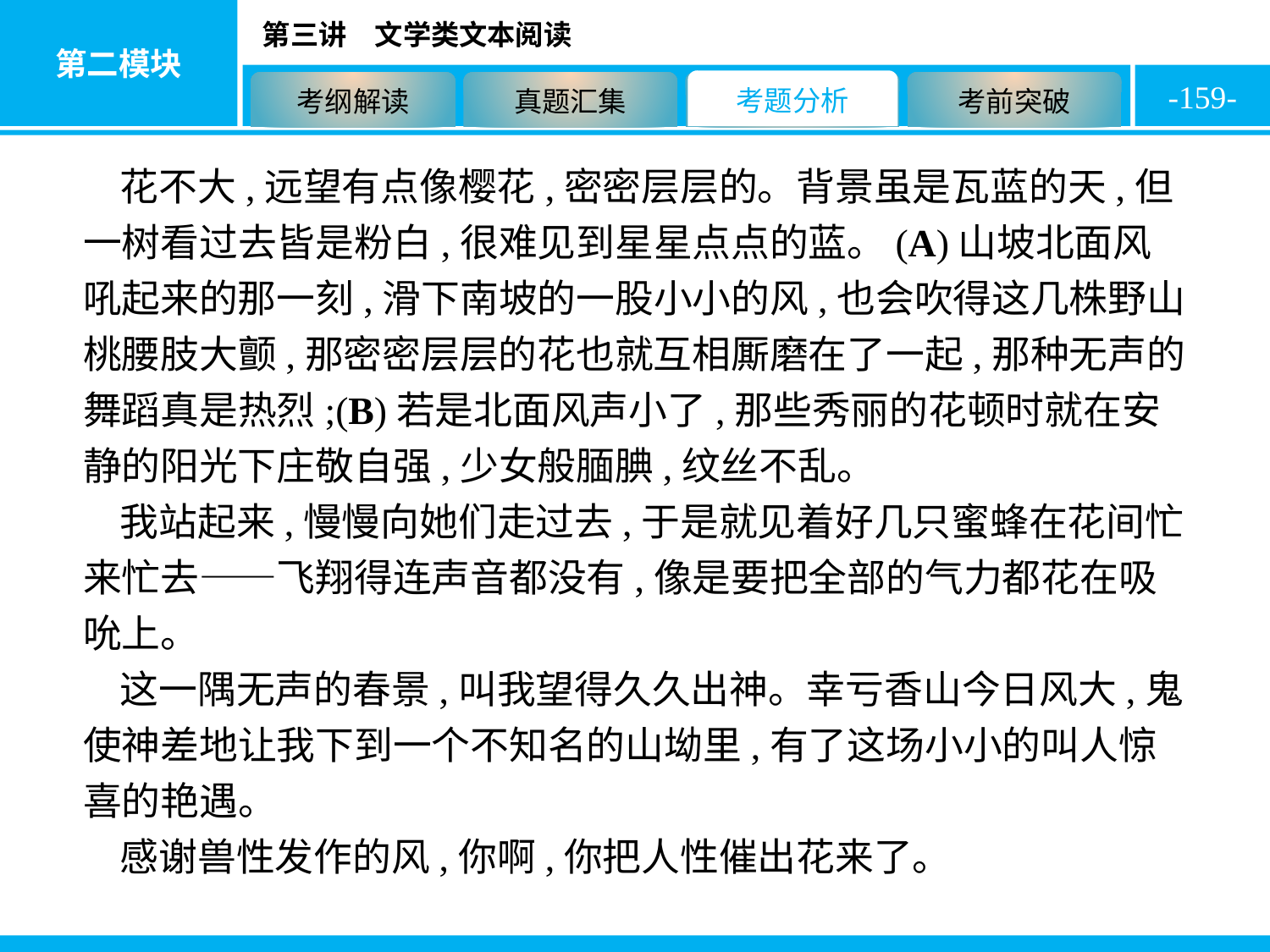

-159-
花不大,远望有点像樱花,密密层层的。背景虽是瓦蓝的天,但一树看过去皆是粉白,很难见到星星点点的蓝。(A)山坡北面风吼起来的那一刻,滑下南坡的一股小小的风,也会吹得这几株野山桃腰肢大颤,那密密层层的花也就互相厮磨在了一起,那种无声的舞蹈真是热烈;(B)若是北面风声小了,那些秀丽的花顿时就在安静的阳光下庄敬自强,少女般腼腆,纹丝不乱。
我站起来,慢慢向她们走过去,于是就见着好几只蜜蜂在花间忙来忙去——飞翔得连声音都没有,像是要把全部的气力都花在吸吮上。
这一隅无声的春景,叫我望得久久出神。幸亏香山今日风大,鬼使神差地让我下到一个不知名的山坳里,有了这场小小的叫人惊喜的艳遇。
感谢兽性发作的风,你啊,你把人性催出花来了。